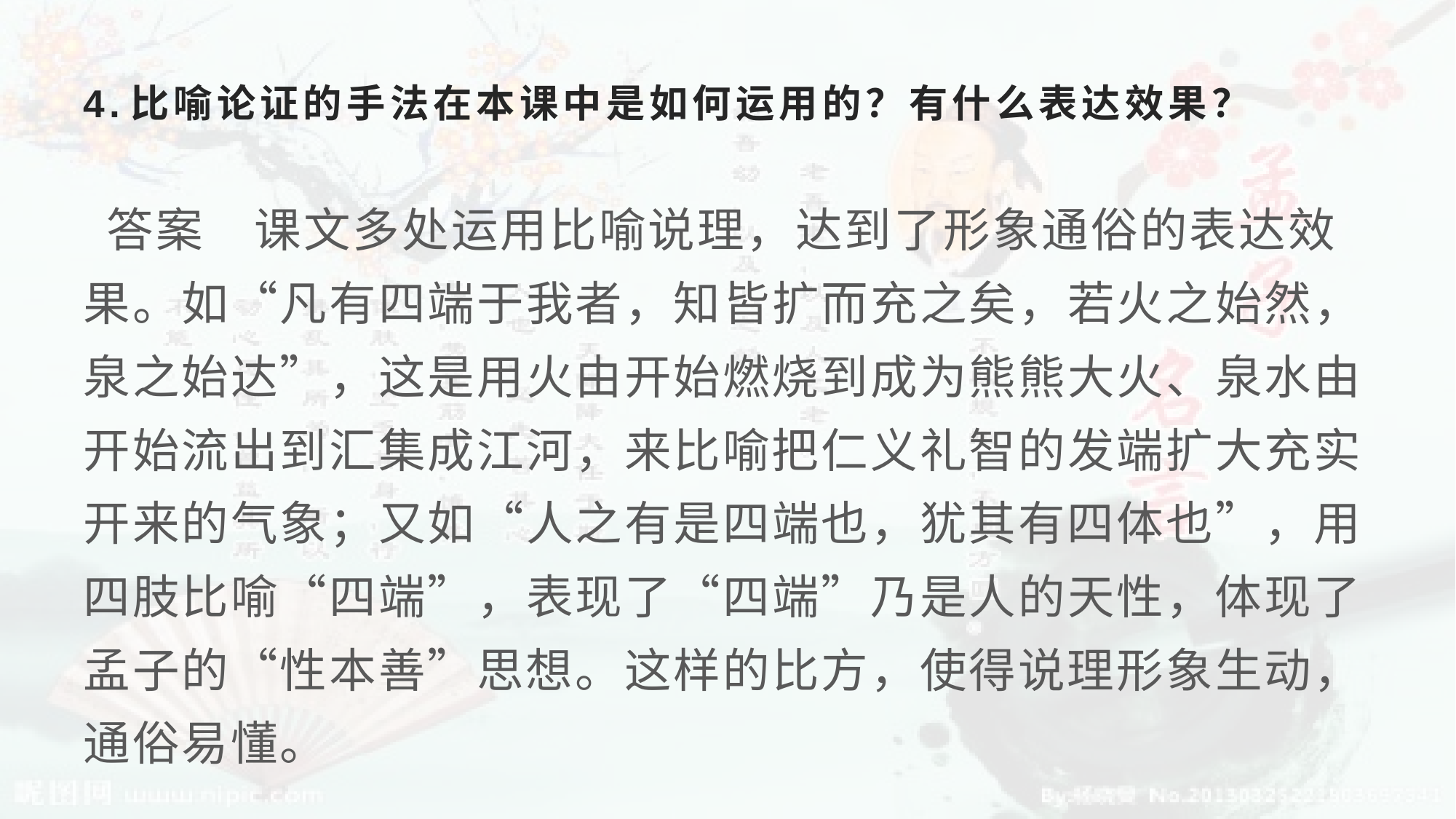

# 4.比喻论证的手法在本课中是如何运用的？有什么表达效果？
　答案　课文多处运用比喻说理，达到了形象通俗的表达效果。如“凡有四端于我者，知皆扩而充之矣，若火之始然，泉之始达”，这是用火由开始燃烧到成为熊熊大火、泉水由开始流出到汇集成江河，来比喻把仁义礼智的发端扩大充实开来的气象；又如“人之有是四端也，犹其有四体也”，用四肢比喻“四端”，表现了“四端”乃是人的天性，体现了孟子的“性本善”思想。这样的比方，使得说理形象生动，通俗易懂。